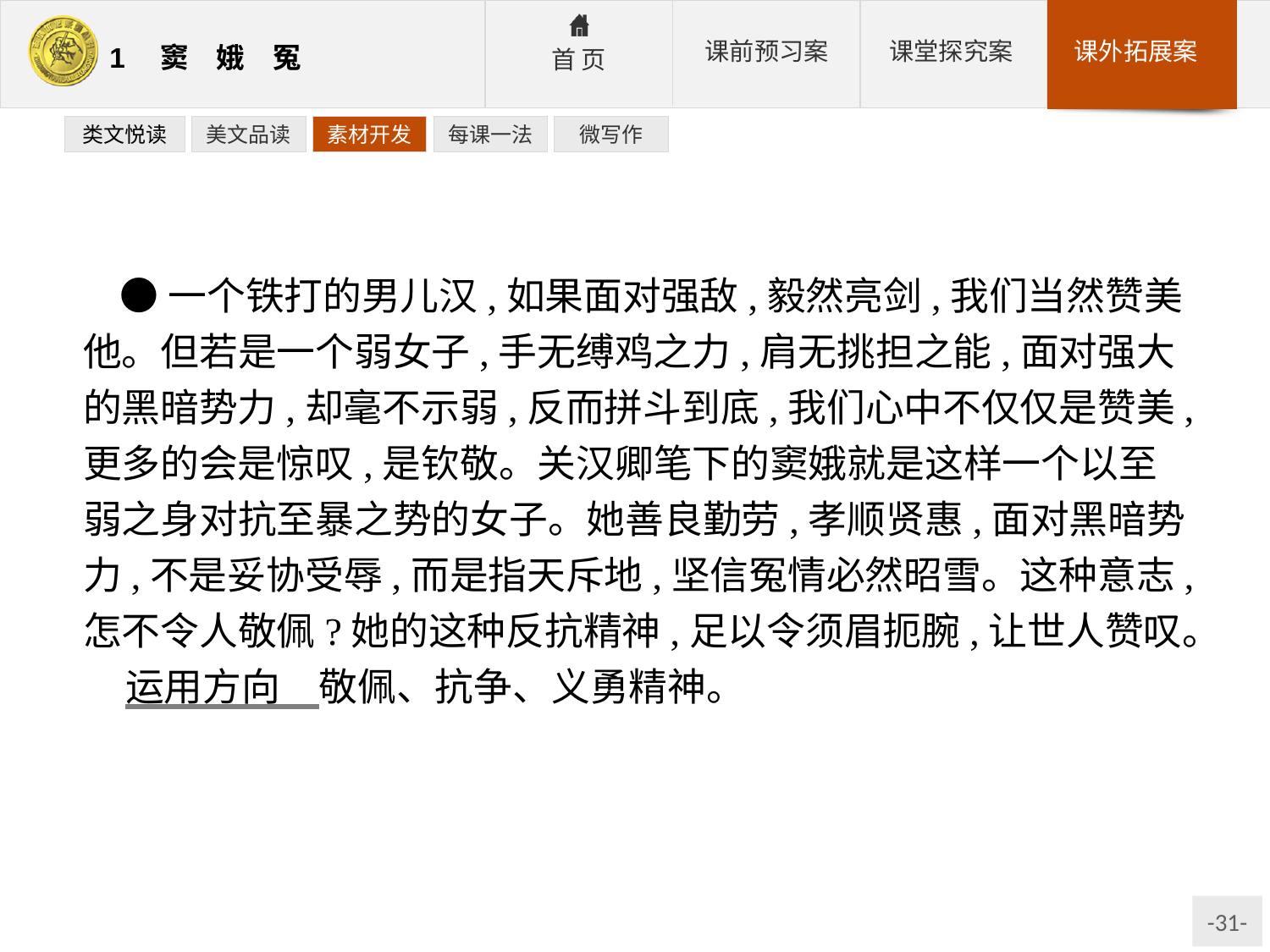

类文悦读
美文品读
素材开发
每课一法
微写作
●一个铁打的男儿汉,如果面对强敌,毅然亮剑,我们当然赞美他。但若是一个弱女子,手无缚鸡之力,肩无挑担之能,面对强大的黑暗势力,却毫不示弱,反而拼斗到底,我们心中不仅仅是赞美,更多的会是惊叹,是钦敬。关汉卿笔下的窦娥就是这样一个以至弱之身对抗至暴之势的女子。她善良勤劳,孝顺贤惠,面对黑暗势力,不是妥协受辱,而是指天斥地,坚信冤情必然昭雪。这种意志,怎不令人敬佩?她的这种反抗精神,足以令须眉扼腕,让世人赞叹。
运用方向　敬佩、抗争、义勇精神。